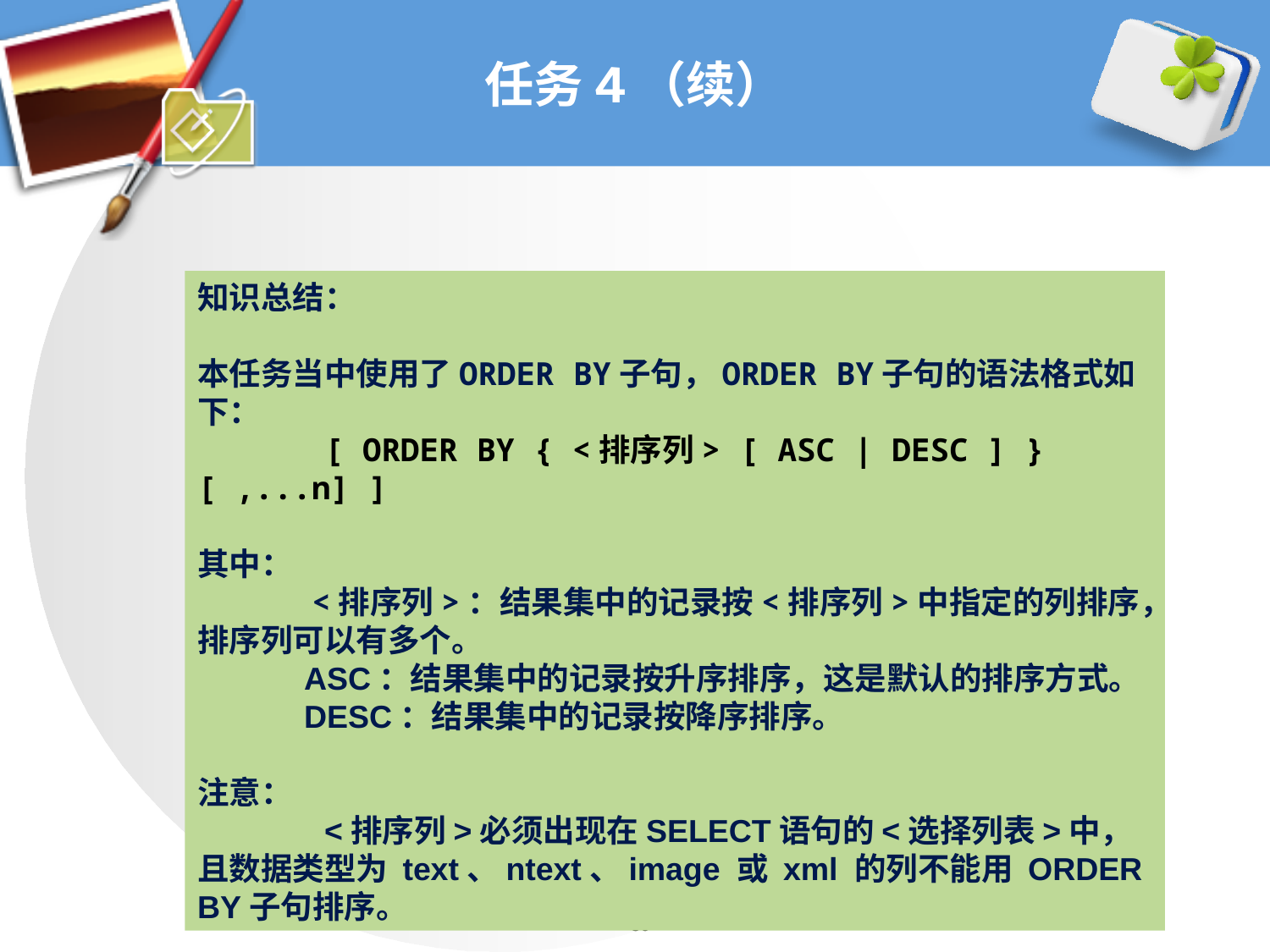

# 任务4（续）
知识总结：

本任务当中使用了ORDER BY子句，ORDER BY子句的语法格式如下：
	[ ORDER BY { <排序列> [ ASC | DESC ] } [ ,...n] ]

其中：
      <排序列>：结果集中的记录按<排序列>中指定的列排序，排序列可以有多个。
            ASC：结果集中的记录按升序排序，这是默认的排序方式。
            DESC：结果集中的记录按降序排序。

注意：
	<排序列>必须出现在SELECT语句的<选择列表>中，且数据类型为 text、ntext、image 或 xml 的列不能用 ORDER BY子句排序。
30